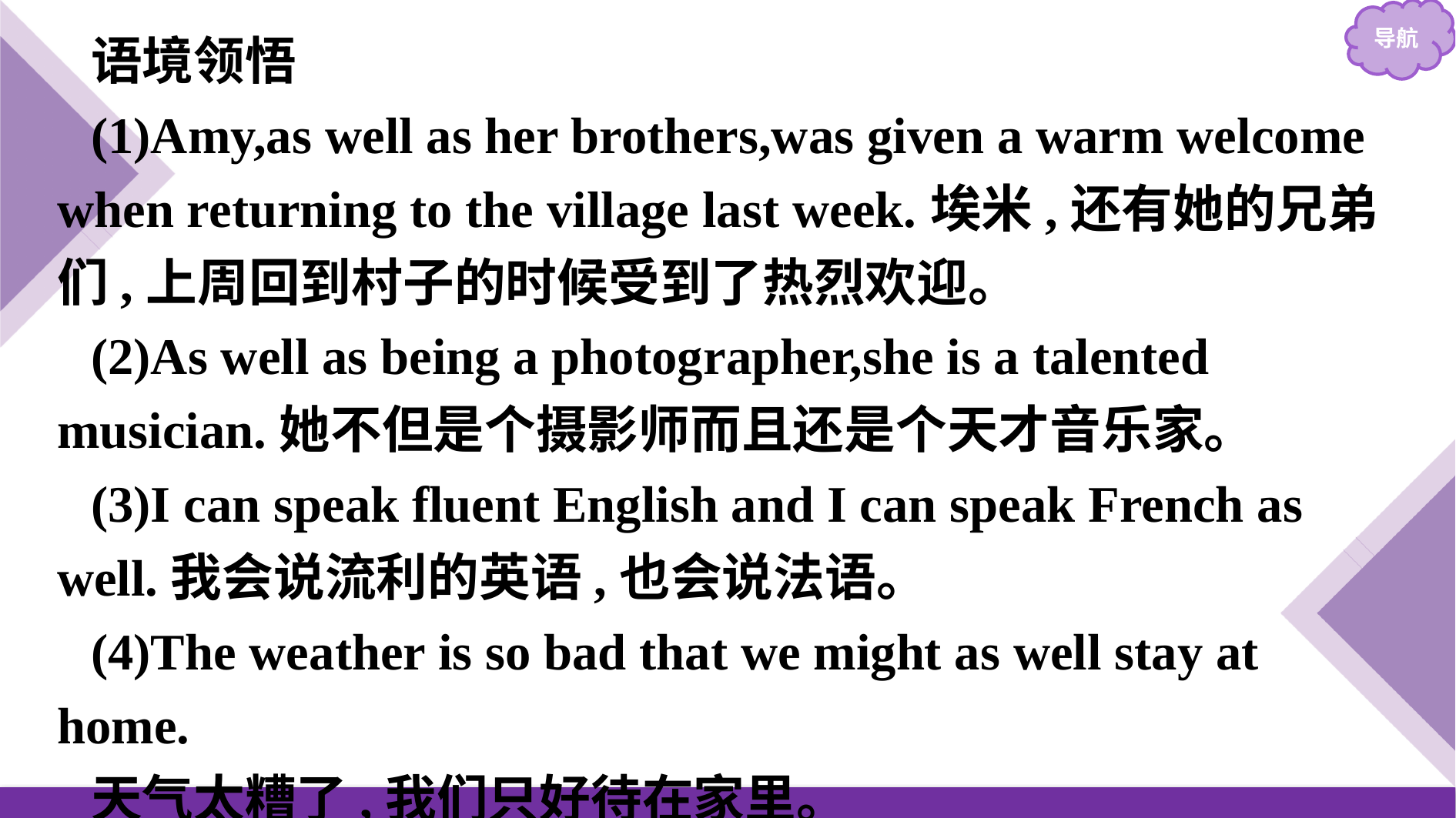

语境领悟
(1)Amy,as well as her brothers,was given a warm welcome when returning to the village last week.埃米,还有她的兄弟们,上周回到村子的时候受到了热烈欢迎。
(2)As well as being a photographer,she is a talented musician.她不但是个摄影师而且还是个天才音乐家。
(3)I can speak fluent English and I can speak French as well.我会说流利的英语,也会说法语。
(4)The weather is so bad that we might as well stay at home.
天气太糟了,我们只好待在家里。